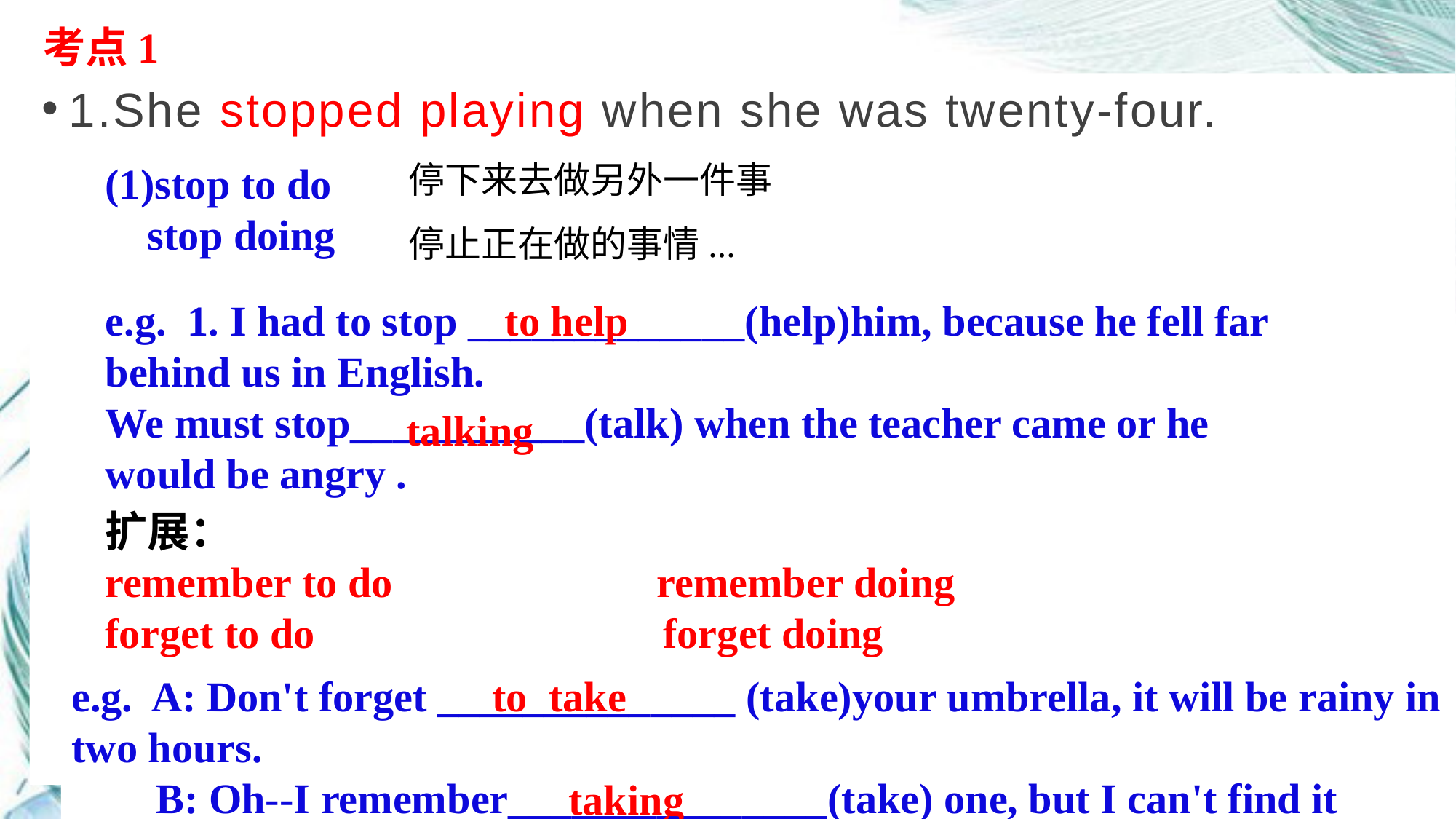

考点1
1.She stopped playing when she was twenty-four.

(1)stop to do
    stop doing
停下来去做另外一件事
停止正在做的事情...
to help
e.g.  1. I had to stop _____________(help)him, because he fell far behind us in English.
We must stop___________(talk) when the teacher came or he would be angry .
talking
扩展：
remember to do                         remember doing
forget to do                                 forget doing
to  take
e.g.  A: Don't forget ______________ (take)your umbrella, it will be rainy in two hours.
        B: Oh--I remember_______________(take) one, but I can't find it now .
taking